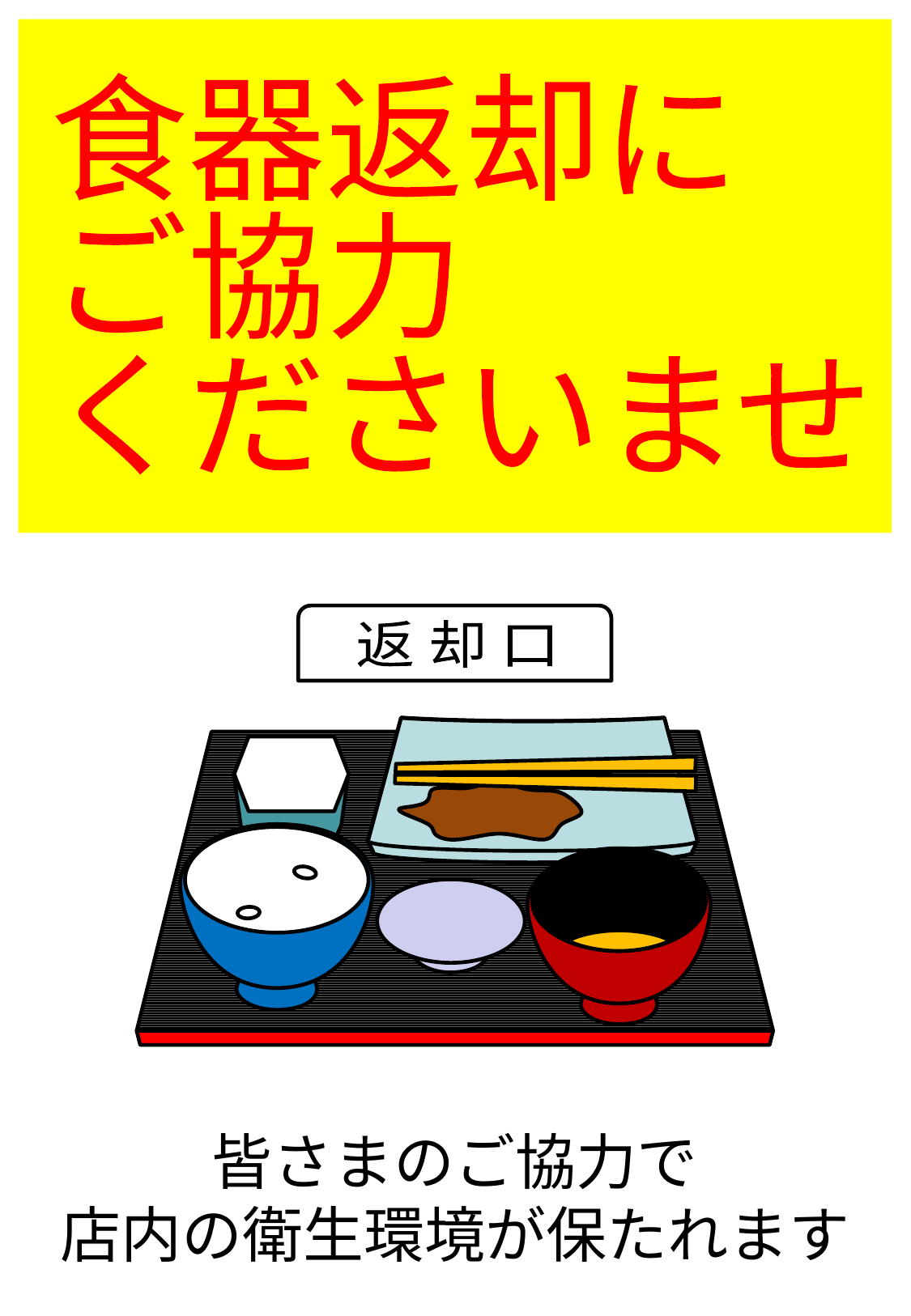

食器返却に
ご協力
くださいませ

返 却 口

皆さまのご協力で
店内の衛生環境が保たれます